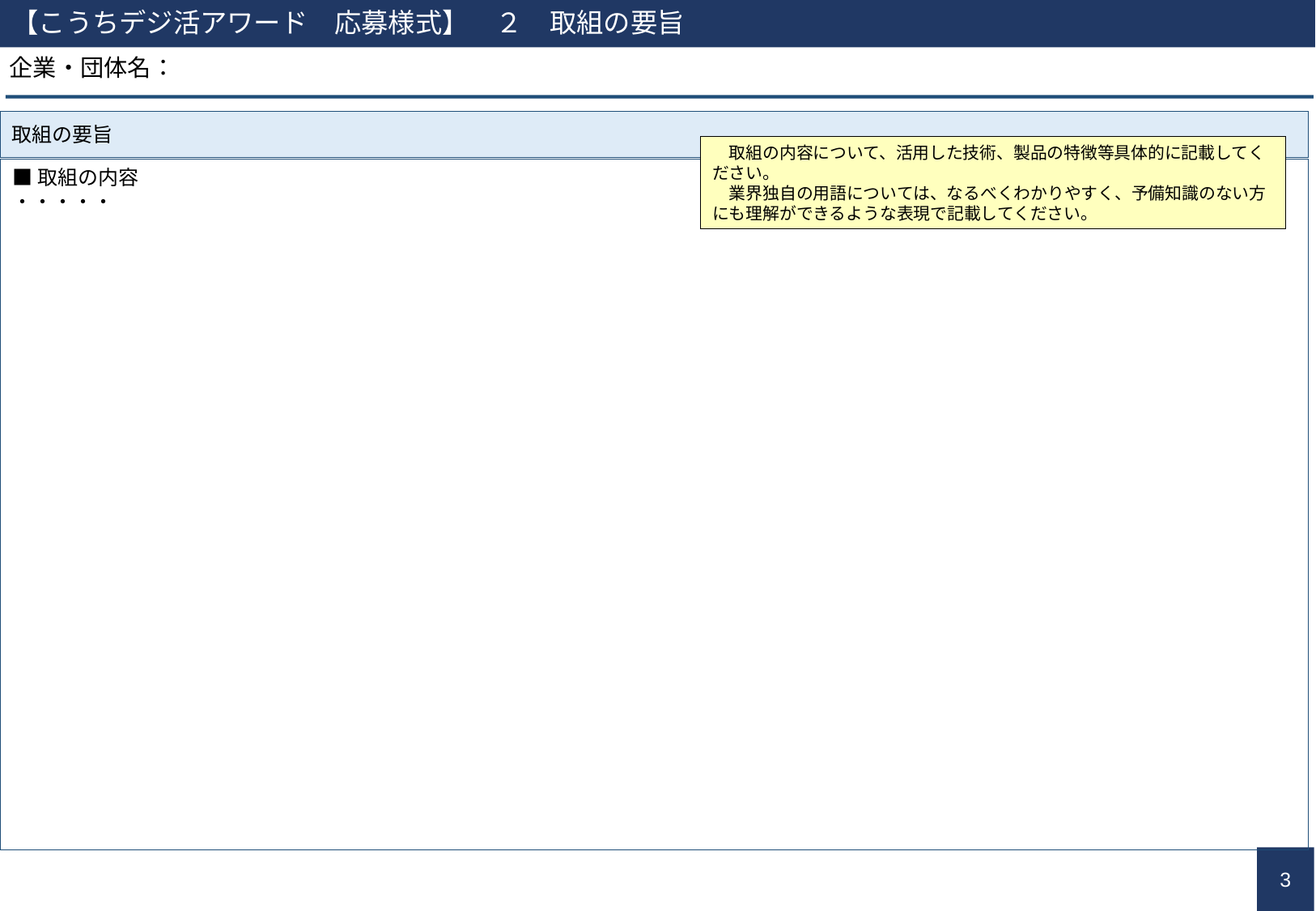

【こうちデジ活アワード　応募様式】　２　取組の要旨
企業・団体名：

取組の要旨
　取組の内容について、活用した技術、製品の特徴等具体的に記載してください。
　業界独自の用語については、なるべくわかりやすく、予備知識のない方にも理解ができるような表現で記載してください。
■取組の内容
・・・・・

3